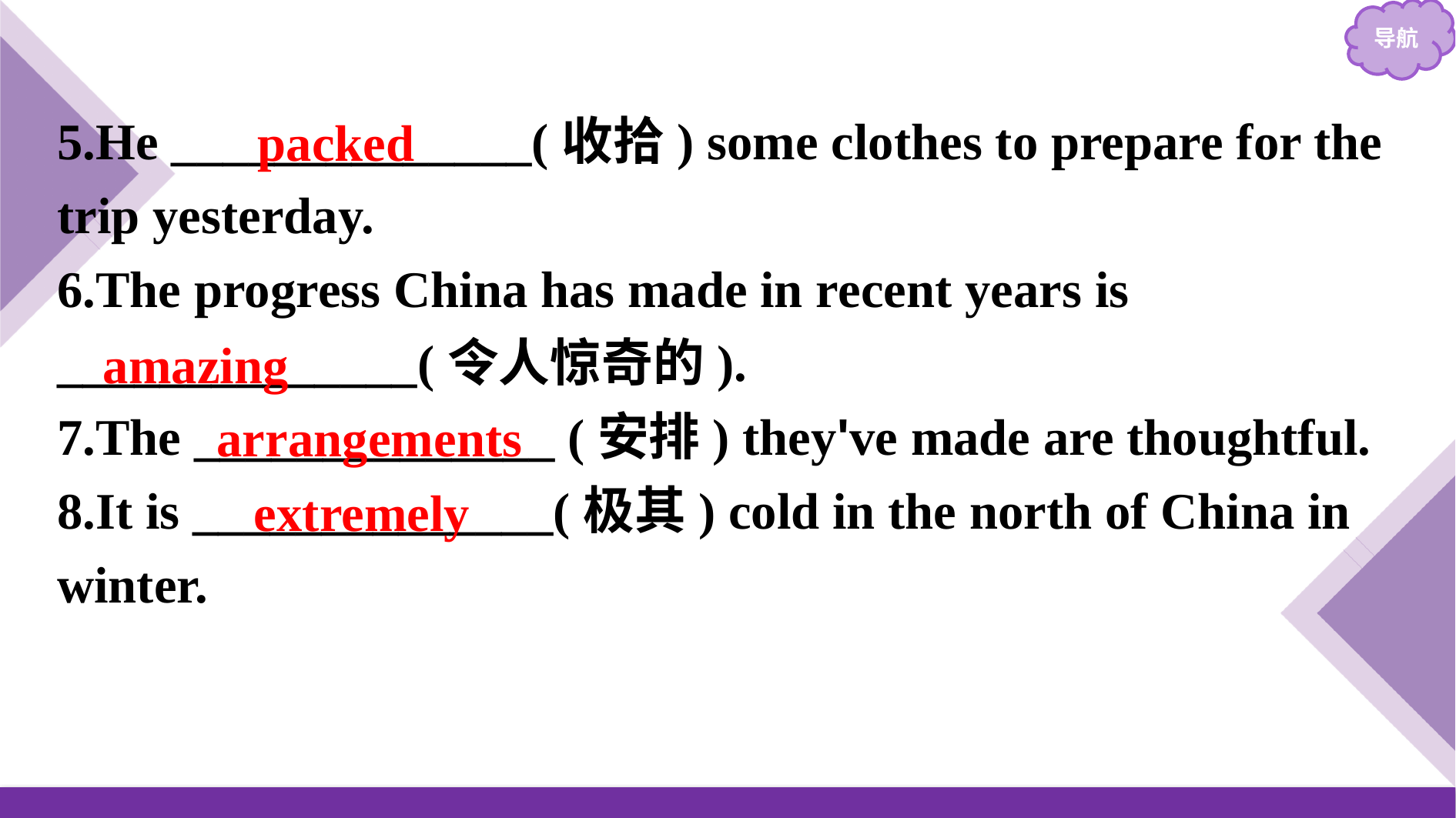

5.He ______________(收拾) some clothes to prepare for the trip yesterday.
6.The progress China has made in recent years is ______________(令人惊奇的).
7.The ______________ (安排) they've made are thoughtful.
8.It is ______________(极其) cold in the north of China in winter.
packed
amazing
arrangements
extremely